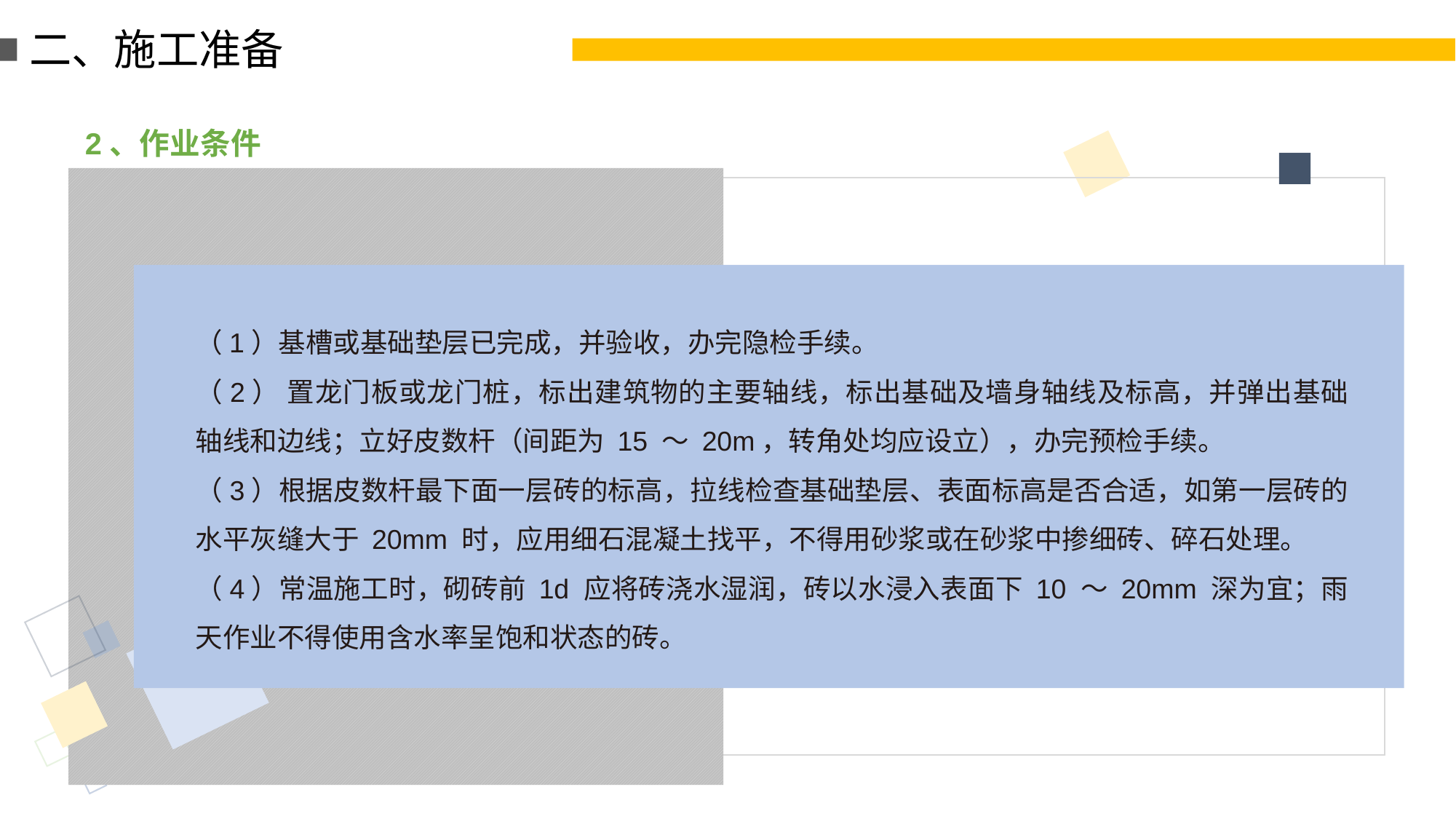

二、施工准备
2、作业条件

（1）基槽或基础垫层已完成，并验收，办完隐检手续。
（2） 置龙门板或龙门桩，标出建筑物的主要轴线，标出基础及墙身轴线及标高，并弹出基础轴线和边线；立好皮数杆（间距为 15 ～ 20m，转角处均应设立），办完预检手续。
（3）根据皮数杆最下面一层砖的标高，拉线检查基础垫层、表面标高是否合适，如第一层砖的水平灰缝大于 20mm 时，应用细石混凝土找平，不得用砂浆或在砂浆中掺细砖、碎石处理。
（4）常温施工时，砌砖前 1d 应将砖浇水湿润，砖以水浸入表面下 10 ～ 20mm 深为宜；雨天作业不得使用含水率呈饱和状态的砖。